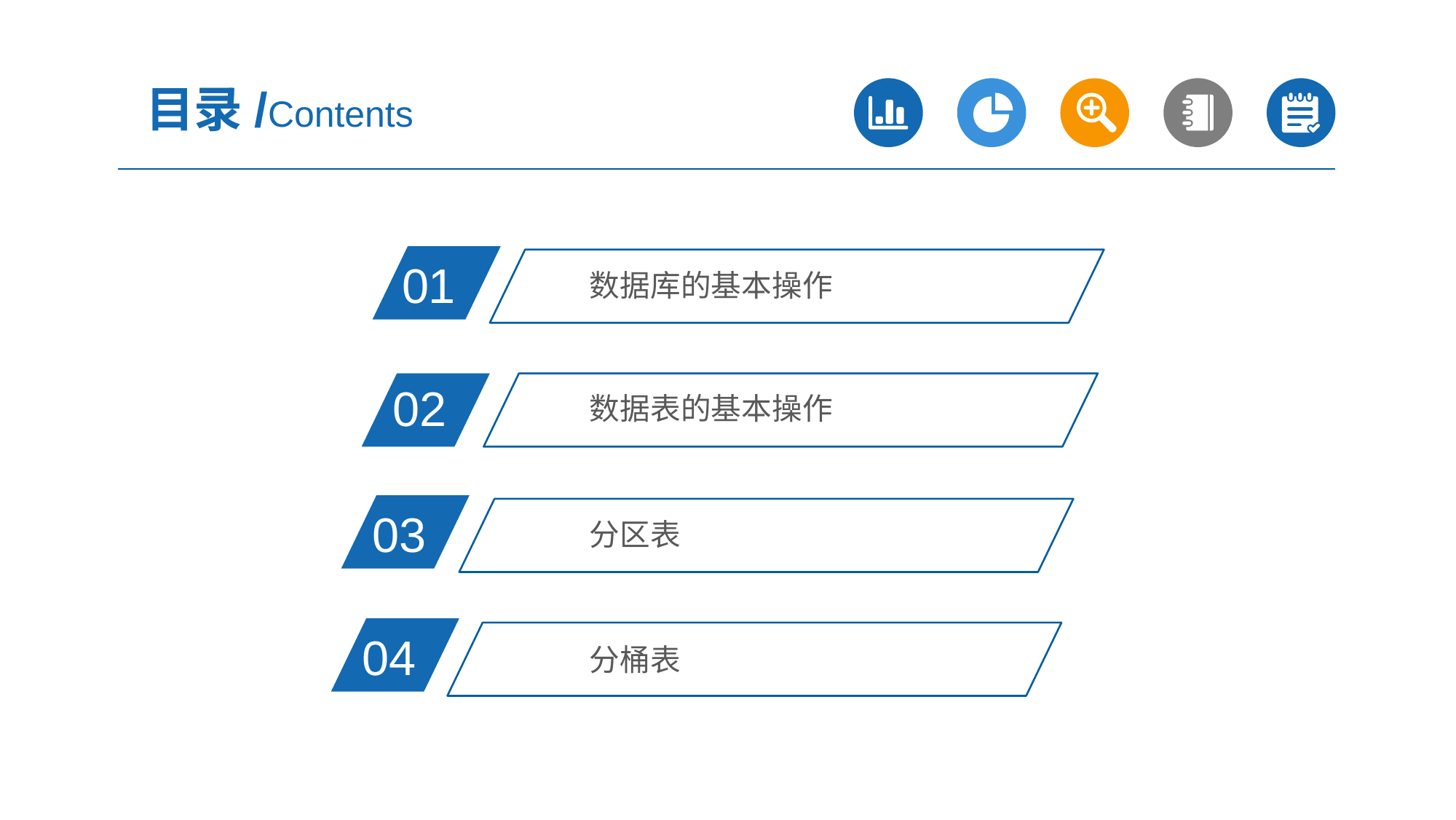

目录/Contents

01

数据库的基本操作
02

数据表的基本操作

03

分区表

04

分桶表